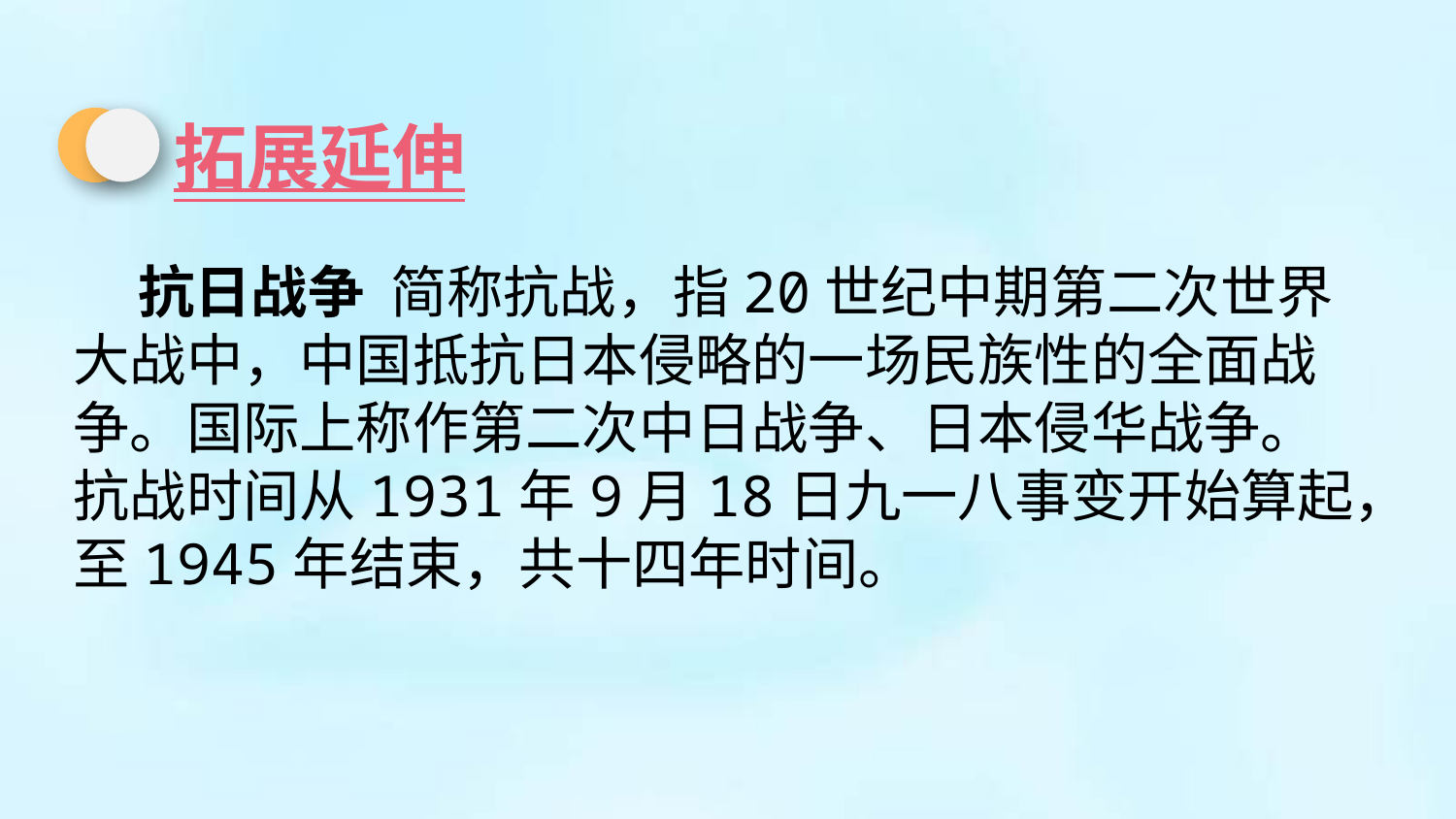

拓展延伸

    抗日战争  简称抗战，指20世纪中期第二次世界大战中，中国抵抗日本侵略的一场民族性的全面战争。国际上称作第二次中日战争、日本侵华战争。抗战时间从1931年9月18日九一八事变开始算起，至1945年结束，共十四年时间。